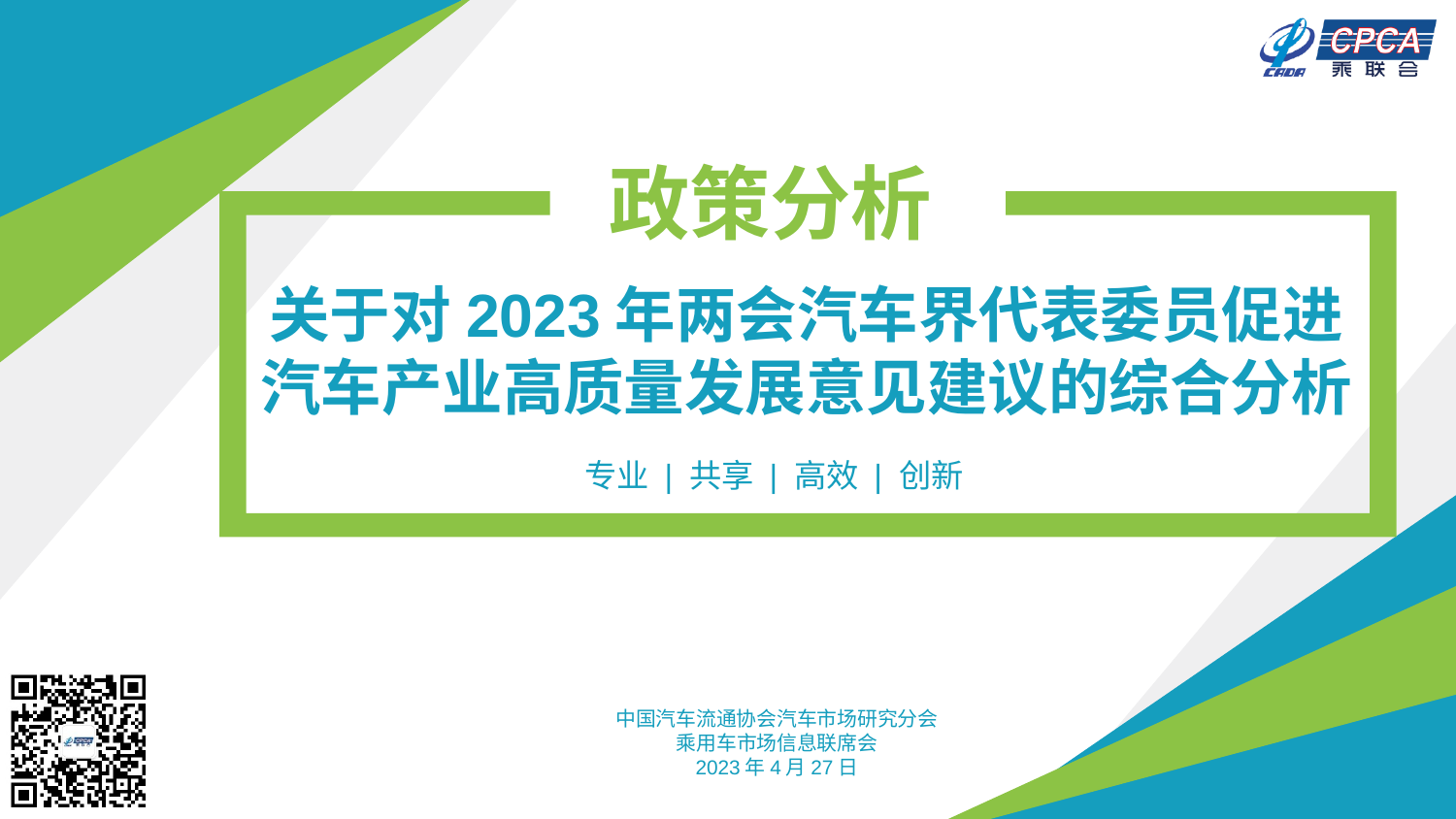

关于对2023年两会汽车界代表委员促进
汽车产业高质量发展意见建议的综合分析
中国汽车流通协会汽车市场研究分会
乘用车市场信息联席会
2023年4月27日